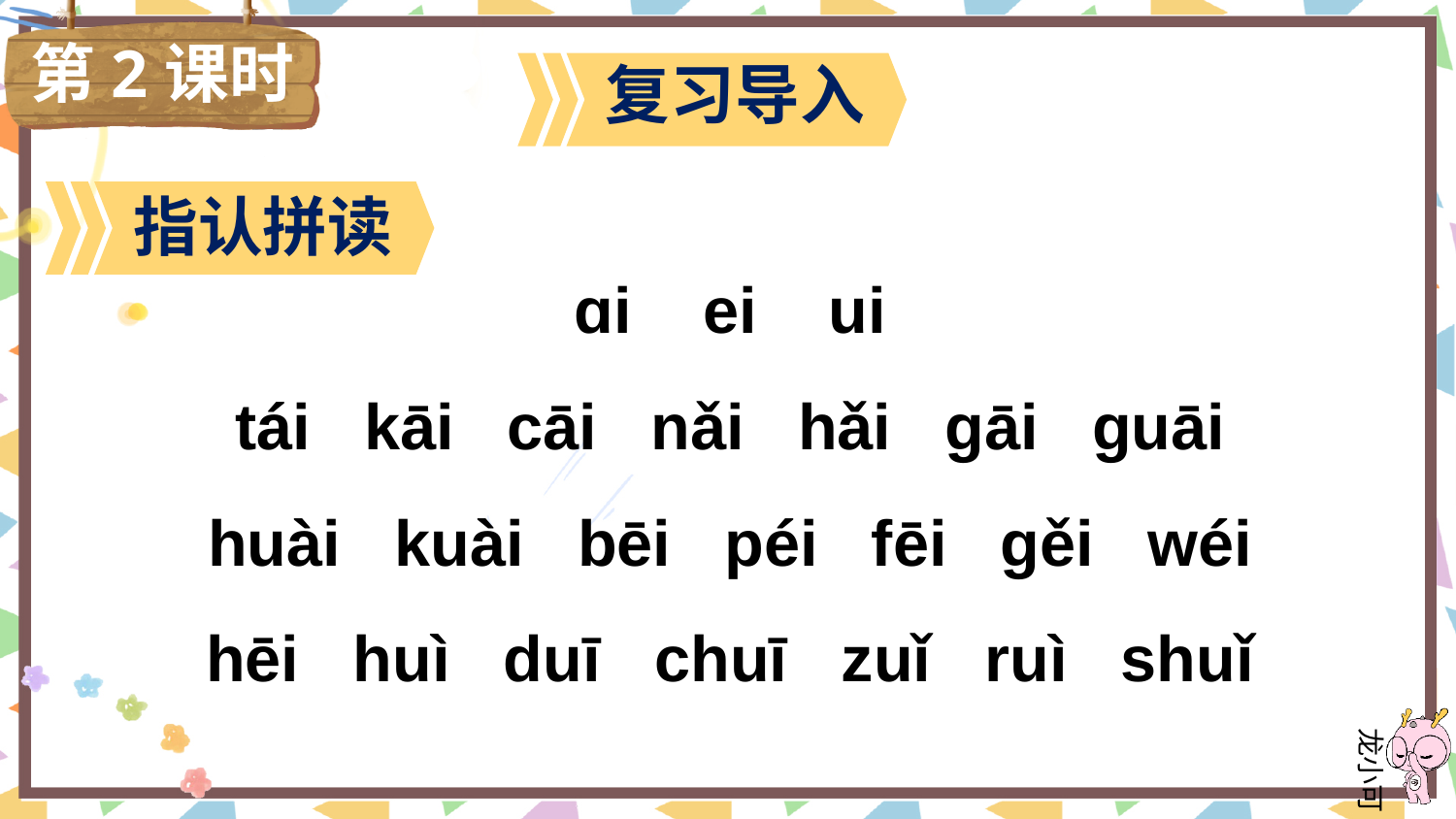

第2课时
复习导入

指认拼读

ɑi    ei    ui
tái   kāi   cāi   nǎi   hǎi   ɡāi   ɡuāi
huài   kuài   bēi   péi   fēi   ɡěi   wéi
hēi   huì   duī   chuī   zuǐ   ruì   shuǐ